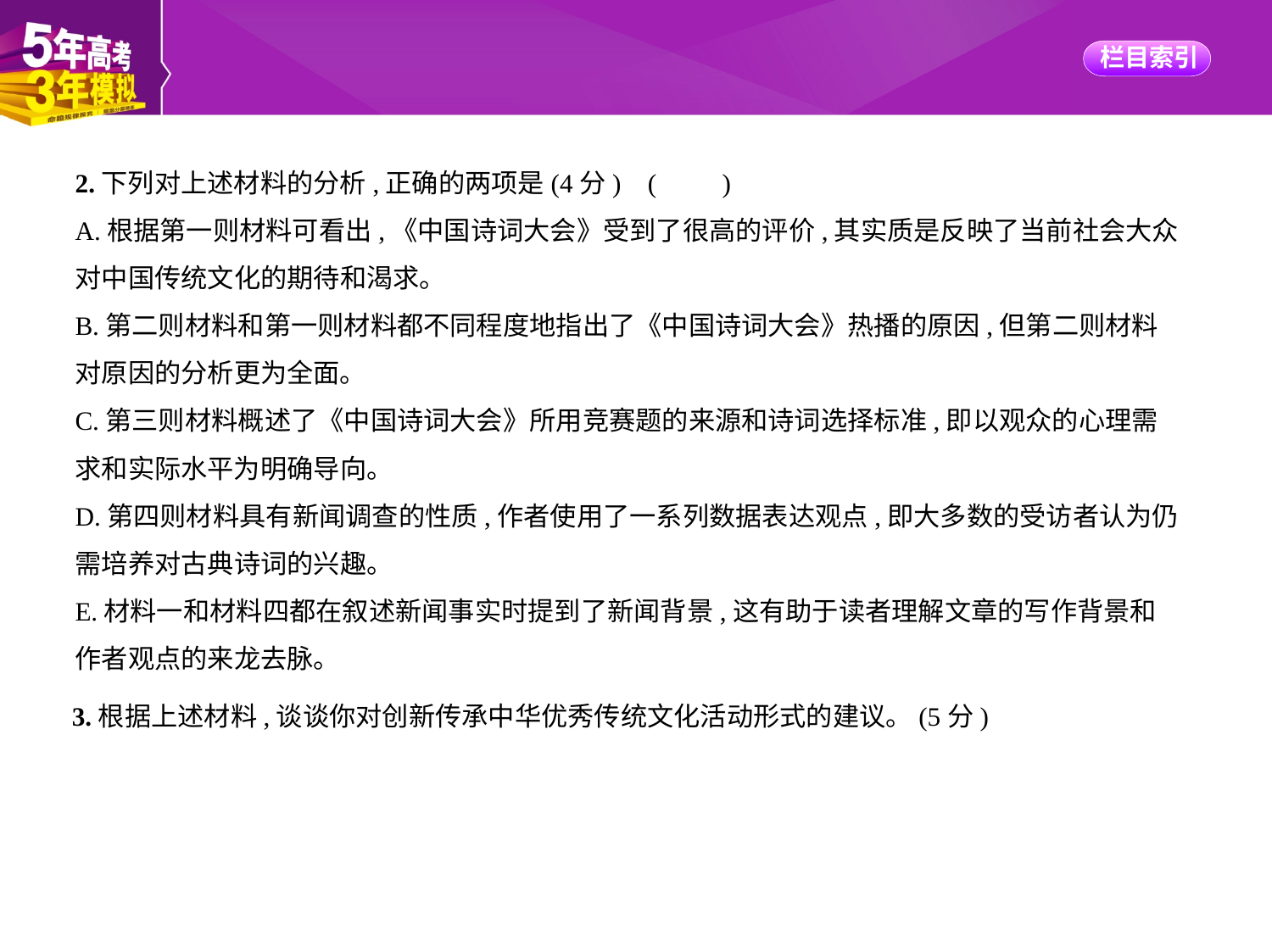

2.下列对上述材料的分析,正确的两项是(4分) (　　)
A.根据第一则材料可看出,《中国诗词大会》受到了很高的评价,其实质是反映了当前社会大众
对中国传统文化的期待和渴求。
B.第二则材料和第一则材料都不同程度地指出了《中国诗词大会》热播的原因,但第二则材料
对原因的分析更为全面。
C.第三则材料概述了《中国诗词大会》所用竞赛题的来源和诗词选择标准,即以观众的心理需
求和实际水平为明确导向。
D.第四则材料具有新闻调查的性质,作者使用了一系列数据表达观点,即大多数的受访者认为仍
需培养对古典诗词的兴趣。
E.材料一和材料四都在叙述新闻事实时提到了新闻背景,这有助于读者理解文章的写作背景和
作者观点的来龙去脉。
3.根据上述材料,谈谈你对创新传承中华优秀传统文化活动形式的建议。(5分)